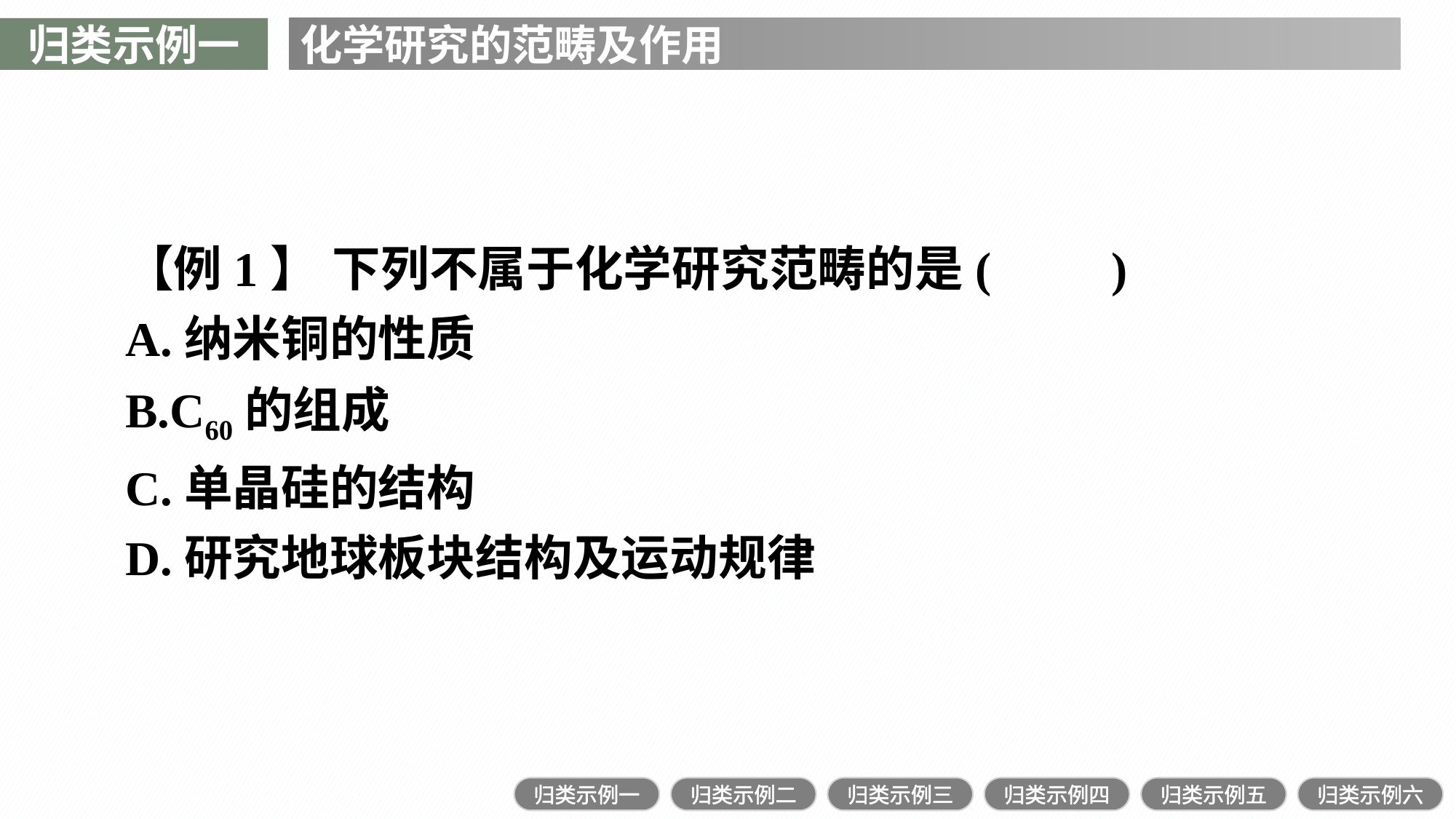

归类示例一
化学研究的范畴及作用

【例1】 下列不属于化学研究范畴的是(　　)
A.纳米铜的性质
B.C60的组成
C.单晶硅的结构
D.研究地球板块结构及运动规律